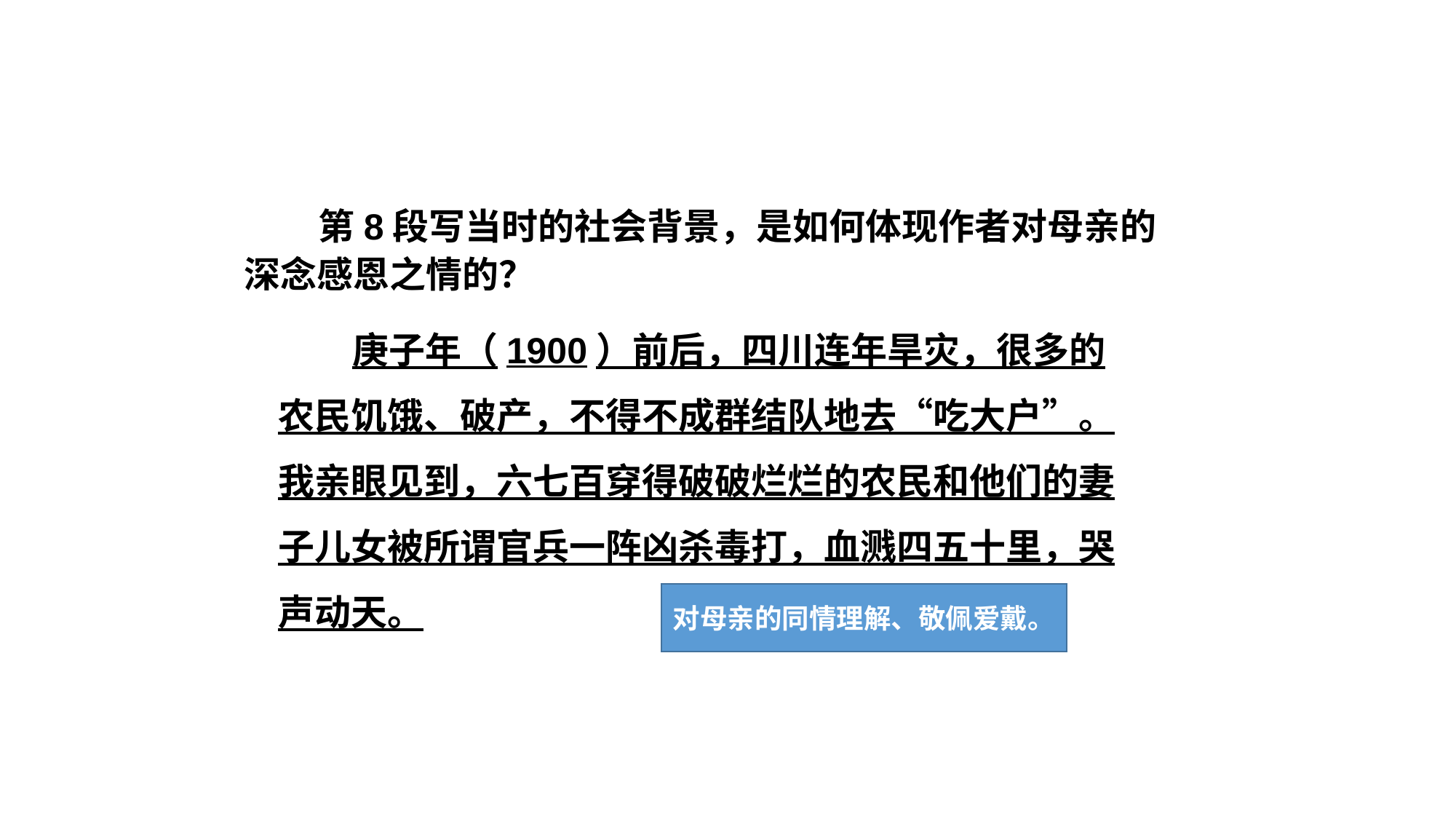

#
        第8段写当时的社会背景，是如何体现作者对母亲的深念感恩之情的？
        庚子年（1900）前后，四川连年旱灾，很多的农民饥饿、破产，不得不成群结队地去“吃大户”。我亲眼见到，六七百穿得破破烂烂的农民和他们的妻子儿女被所谓官兵一阵凶杀毒打，血溅四五十里，哭声动天。
对母亲的同情理解、敬佩爱戴。